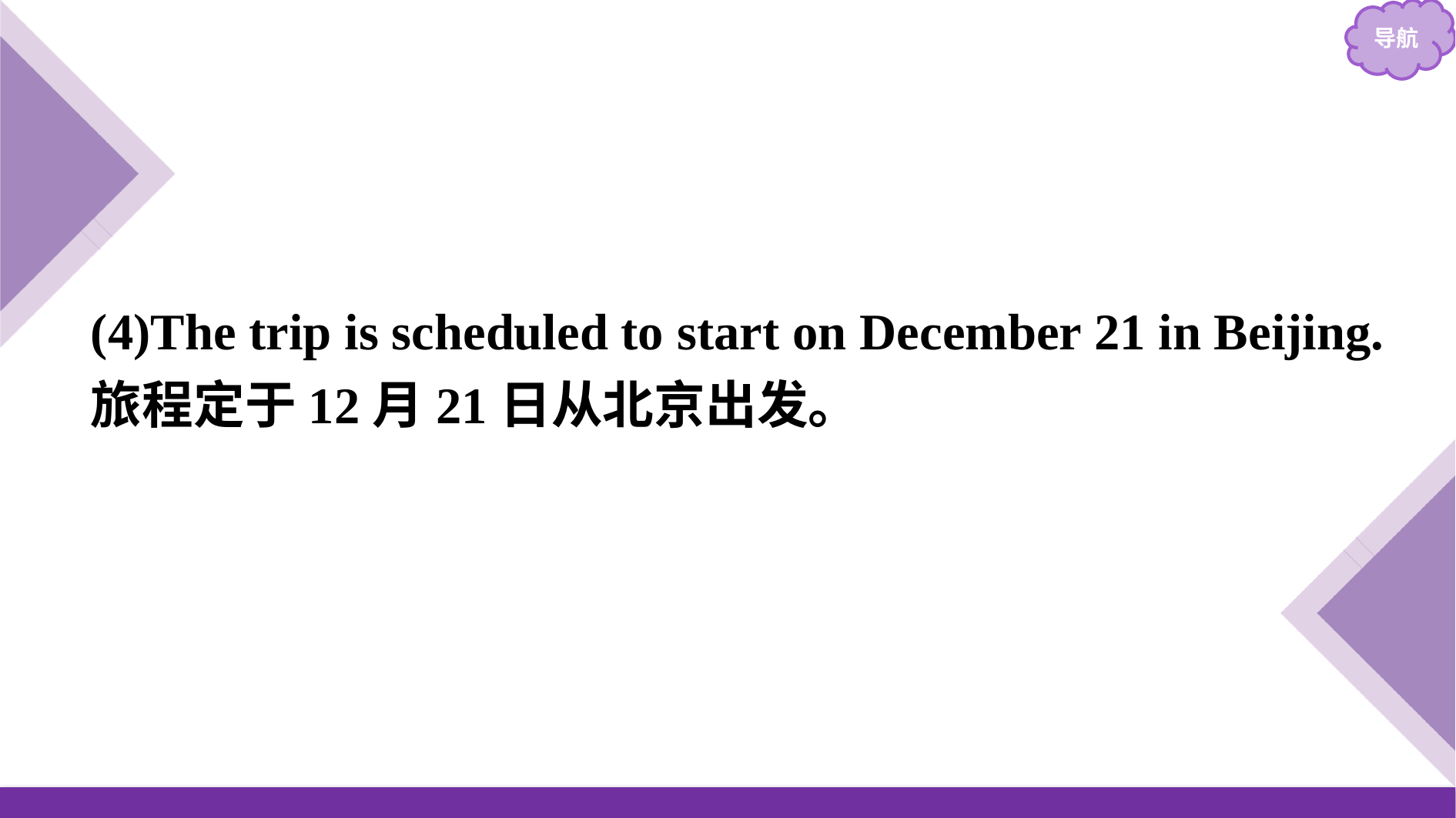

(4)The trip is scheduled to start on December 21 in Beijing.
旅程定于12月21日从北京出发。